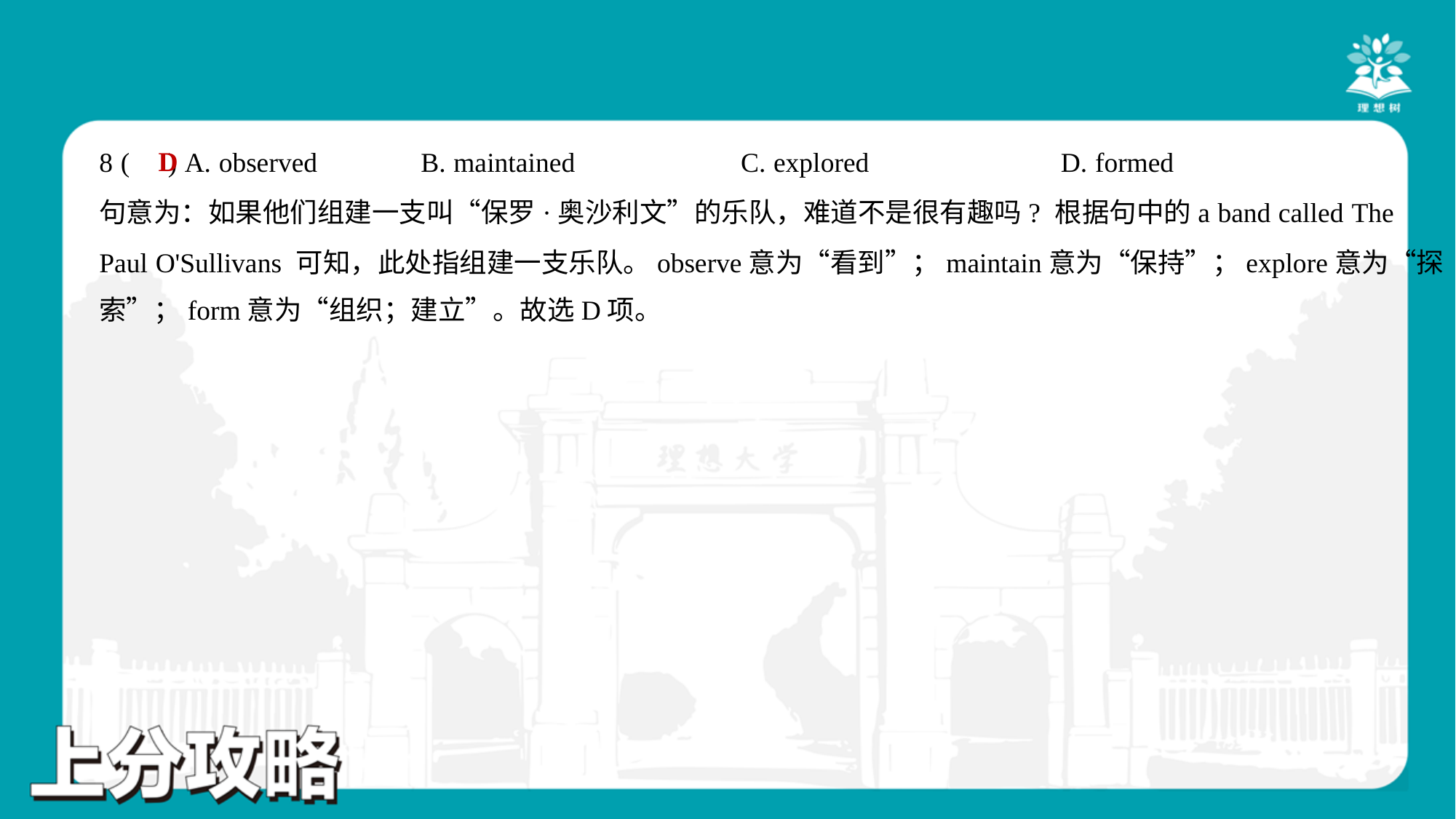

D
8 (     ) A. observed	B. maintained	C. explored	D. formed
句意为：如果他们组建一支叫“保罗·奥沙利文”的乐队，难道不是很有趣吗? 根据句中的a band called The
Paul O'Sullivans 可知，此处指组建一支乐队。observe意为“看到”；maintain意为“保持”；explore意为“探
索”；form意为“组织；建立”。故选D项。